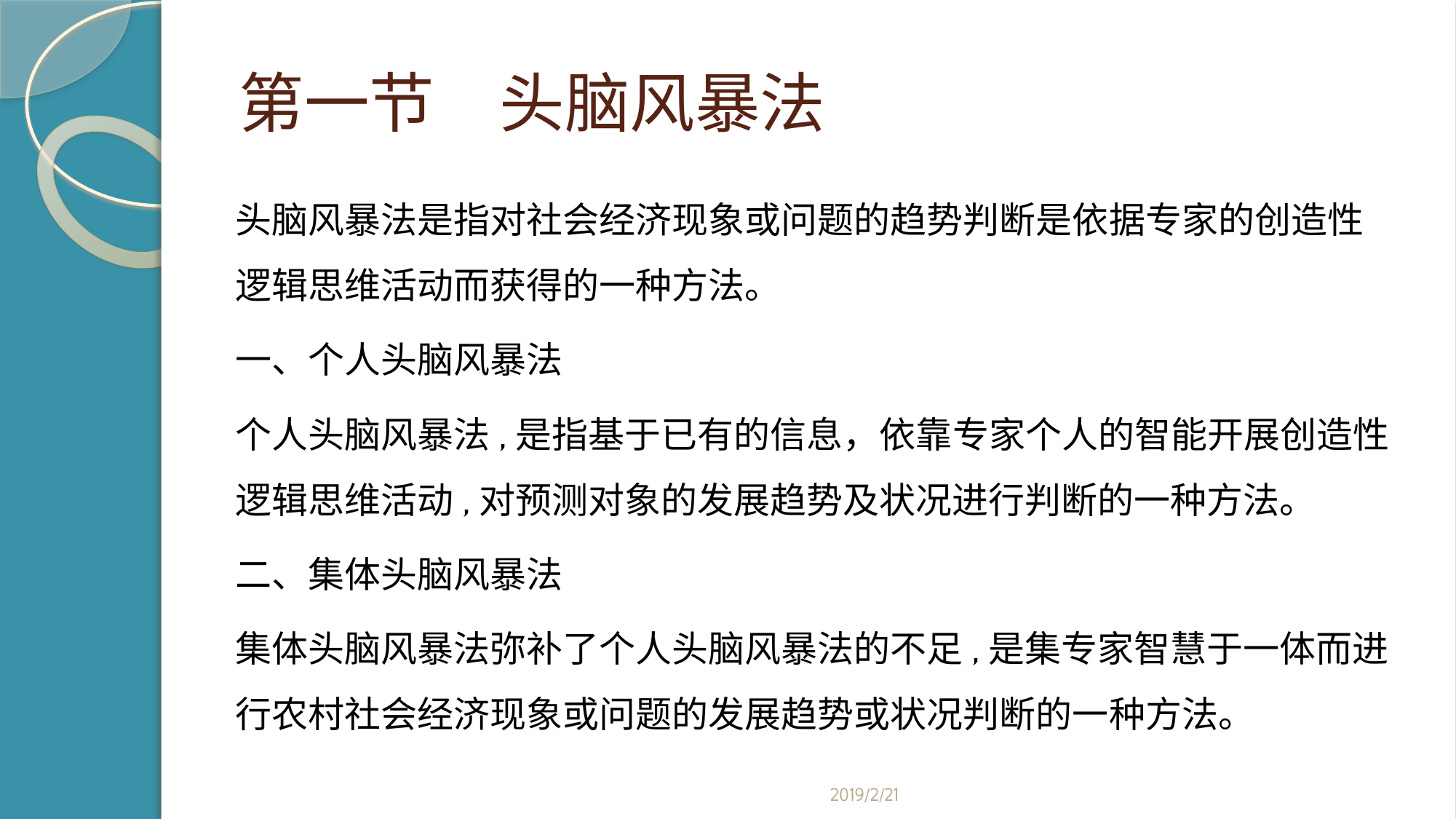

# 第一节　头脑风暴法
头脑风暴法是指对社会经济现象或问题的趋势判断是依据专家的创造性逻辑思维活动而获得的一种方法。
一、个人头脑风暴法
个人头脑风暴法,是指基于已有的信息，依靠专家个人的智能开展创造性逻辑思维活动,对预测对象的发展趋势及状况进行判断的一种方法。
二、集体头脑风暴法
集体头脑风暴法弥补了个人头脑风暴法的不足,是集专家智慧于一体而进行农村社会经济现象或问题的发展趋势或状况判断的一种方法。

2019/2/21